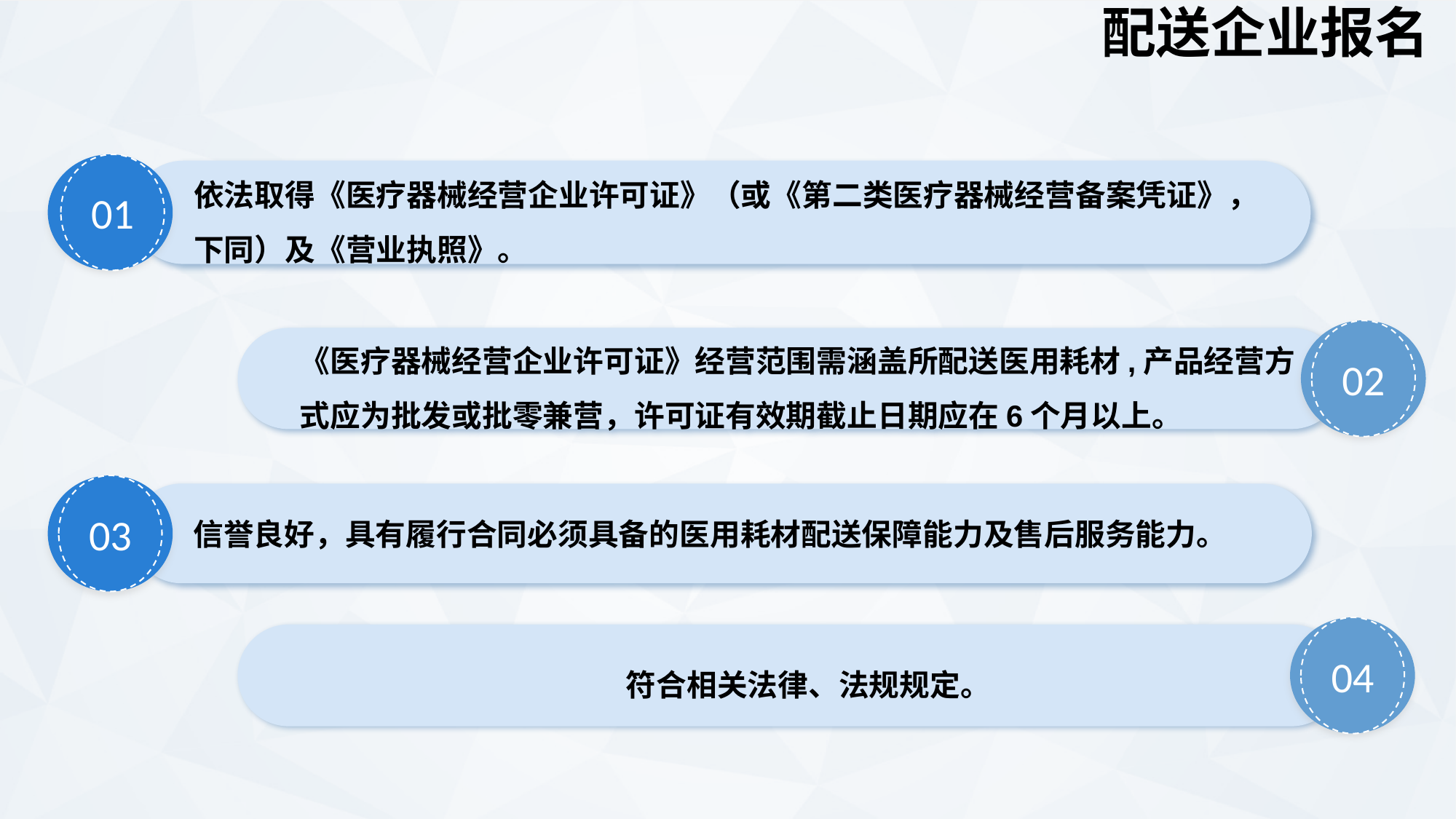

配送企业报名

01
依法取得《医疗器械经营企业许可证》（或《第二类医疗器械经营备案凭证》，下同）及《营业执照》。

02
《医疗器械经营企业许可证》经营范围需涵盖所配送医用耗材,产品经营方式应为批发或批零兼营，许可证有效期截止日期应在6个月以上。

03
信誉良好，具有履行合同必须具备的医用耗材配送保障能力及售后服务能力。

04
符合相关法律、法规规定。